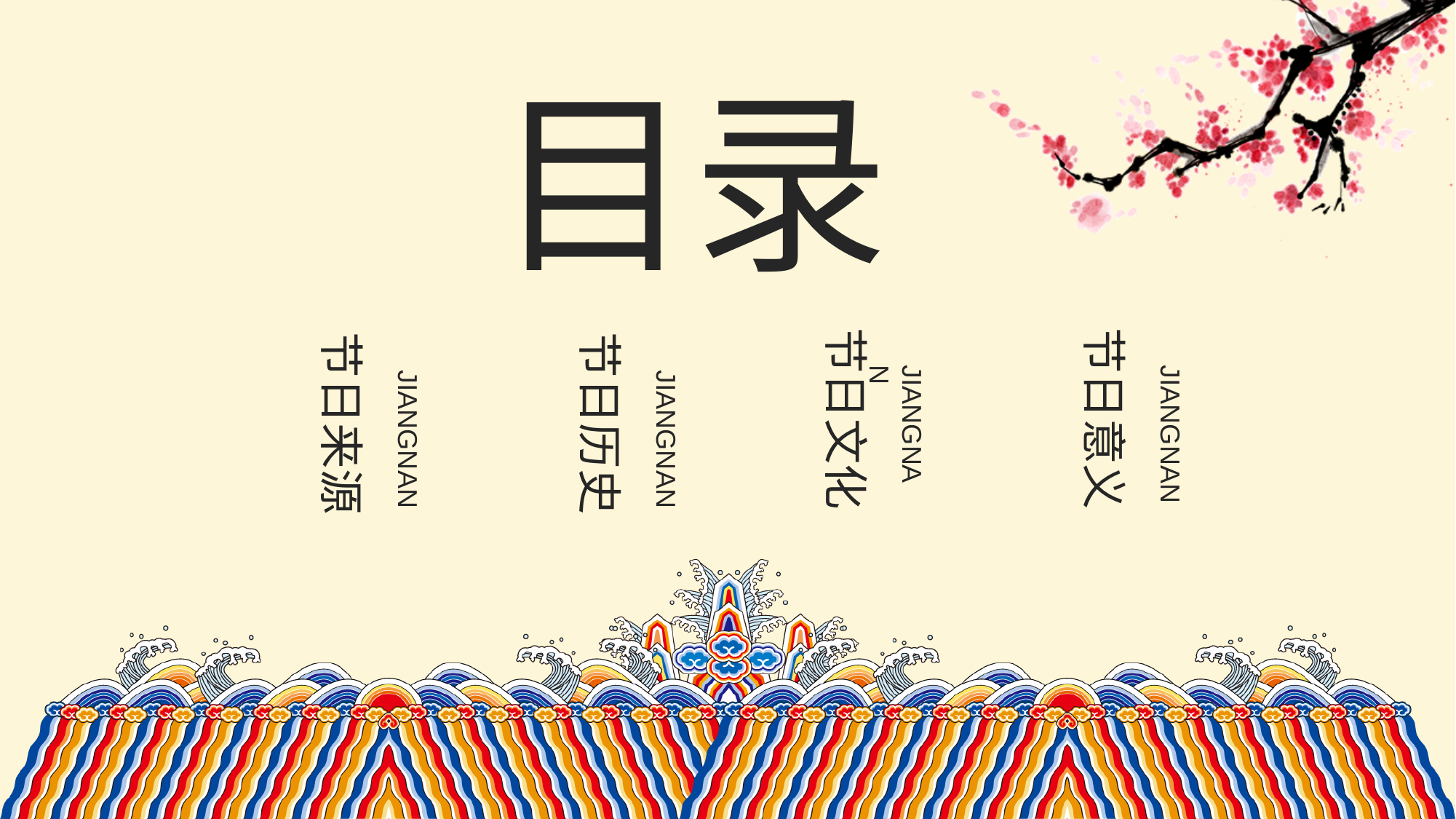

目录
节日文化
JIANGNAN
节日意义
JIANGNAN
节日来源
JIANGNAN
节日历史
JIANGNAN